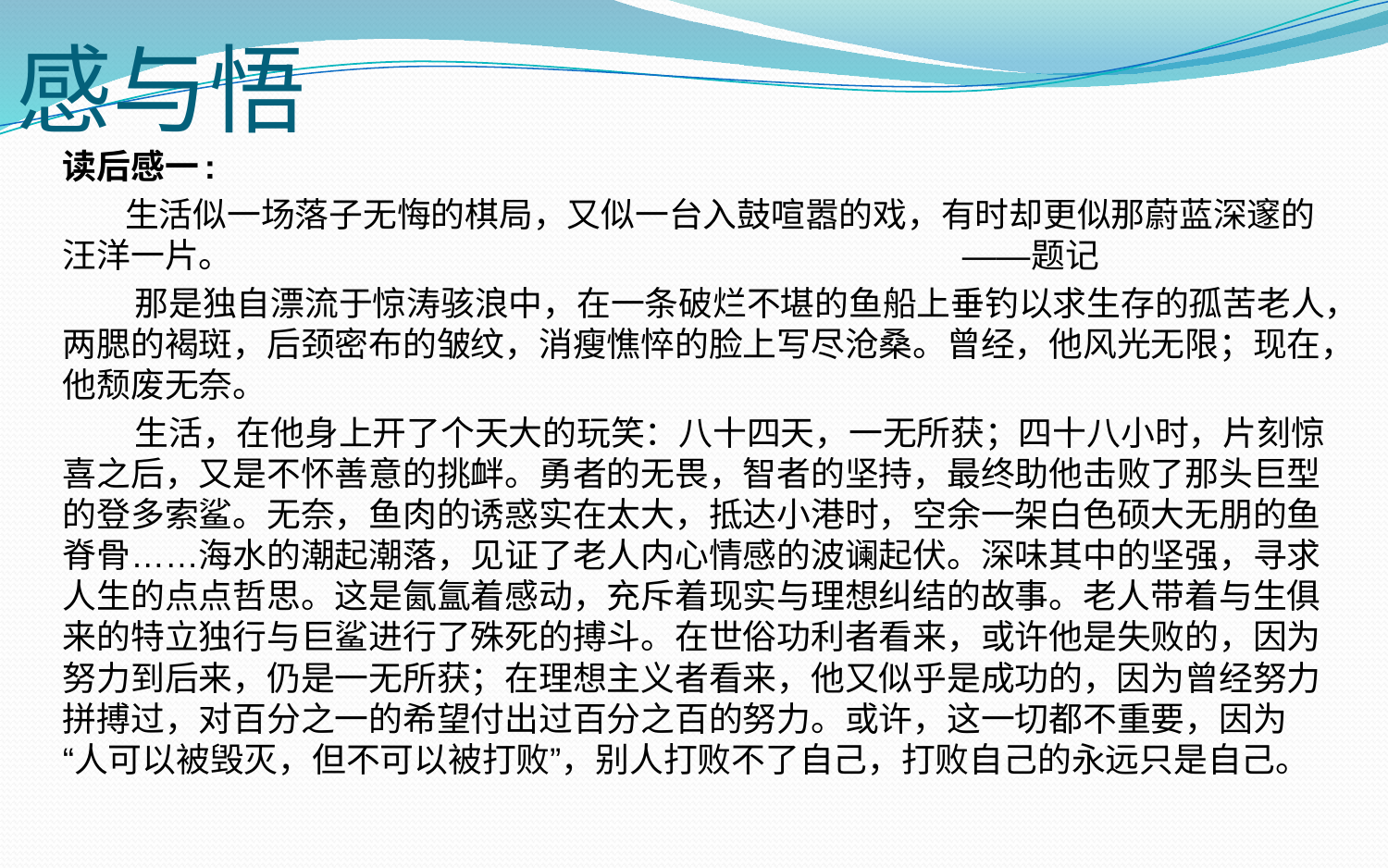

# 感与悟
读后感一:
      生活似一场落子无悔的棋局，又似一台入鼓喧嚣的戏，有时却更似那蔚蓝深邃的汪洋一片。                                                                             ——题记
       那是独自漂流于惊涛骇浪中，在一条破烂不堪的鱼船上垂钓以求生存的孤苦老人，两腮的褐斑，后颈密布的皱纹，消瘦憔悴的脸上写尽沧桑。曾经，他风光无限；现在，他颓废无奈。
       生活，在他身上开了个天大的玩笑：八十四天，一无所获；四十八小时，片刻惊喜之后，又是不怀善意的挑衅。勇者的无畏，智者的坚持，最终助他击败了那头巨型的登多索鲨。无奈，鱼肉的诱惑实在太大，抵达小港时，空余一架白色硕大无朋的鱼脊骨……海水的潮起潮落，见证了老人内心情感的波谰起伏。深味其中的坚强，寻求人生的点点哲思。这是氤氲着感动，充斥着现实与理想纠结的故事。老人带着与生俱来的特立独行与巨鲨进行了殊死的搏斗。在世俗功利者看来，或许他是失败的，因为努力到后来，仍是一无所获；在理想主义者看来，他又似乎是成功的，因为曾经努力拼搏过，对百分之一的希望付出过百分之百的努力。或许，这一切都不重要，因为“人可以被毁灭，但不可以被打败”，别人打败不了自己，打败自己的永远只是自己。